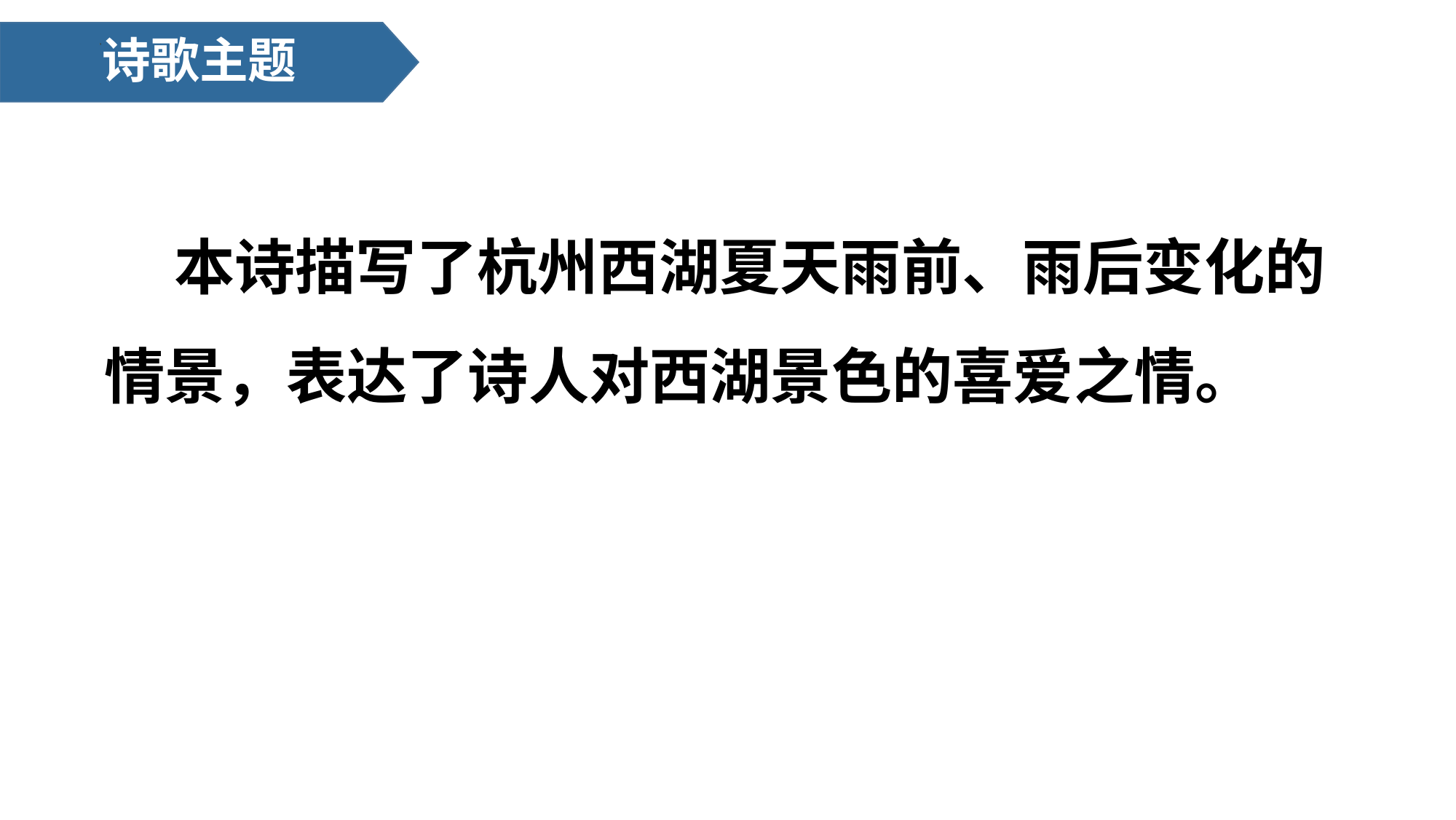

诗歌主题
    本诗描写了杭州西湖夏天雨前、雨后变化的情景，表达了诗人对西湖景色的喜爱之情。